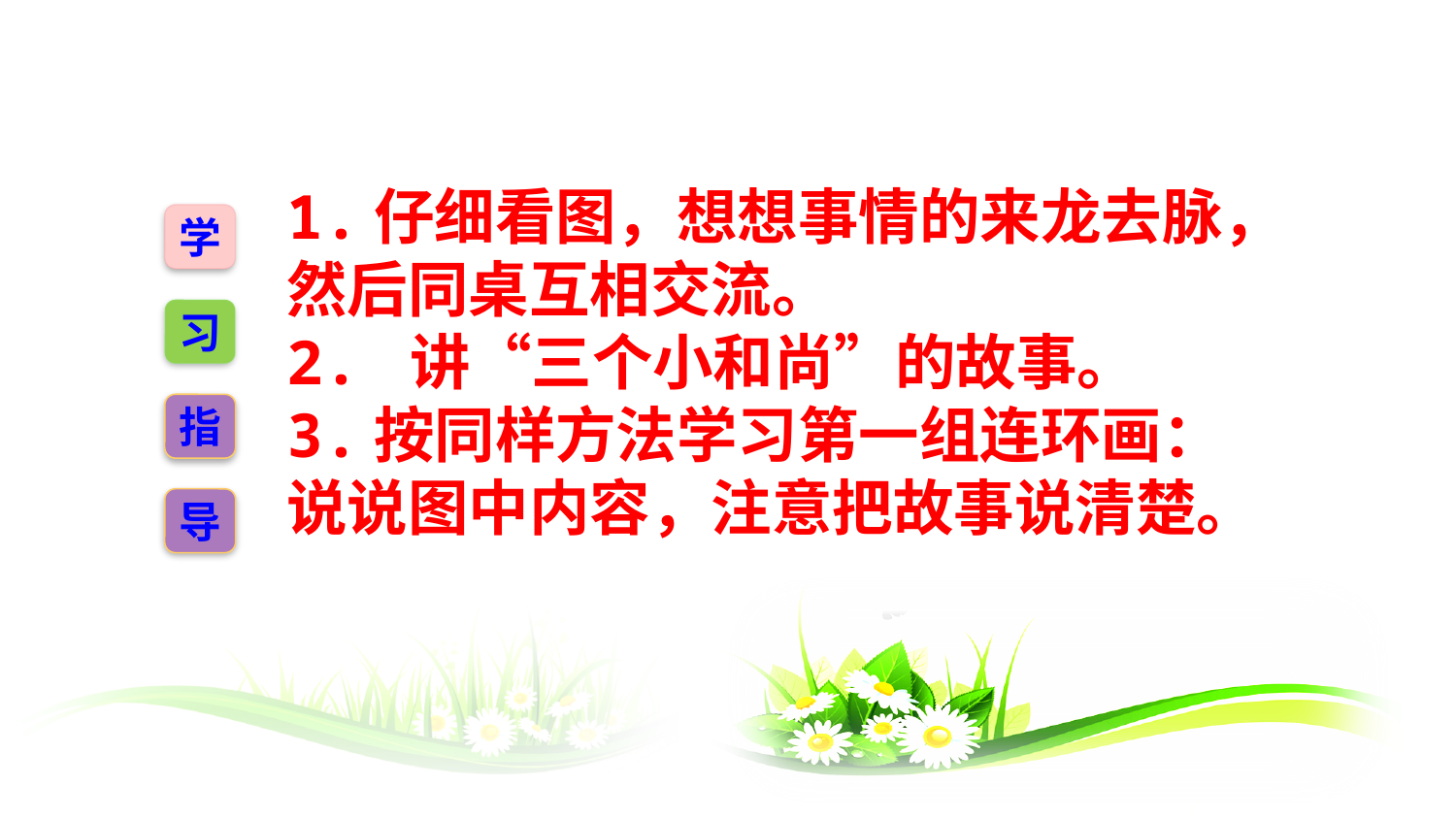

1.仔细看图，想想事情的来龙去脉，然后同桌互相交流。
2. 讲“三个小和尚”的故事。
3.按同样方法学习第一组连环画：说说图中内容，注意把故事说清楚。
学
习
指
导